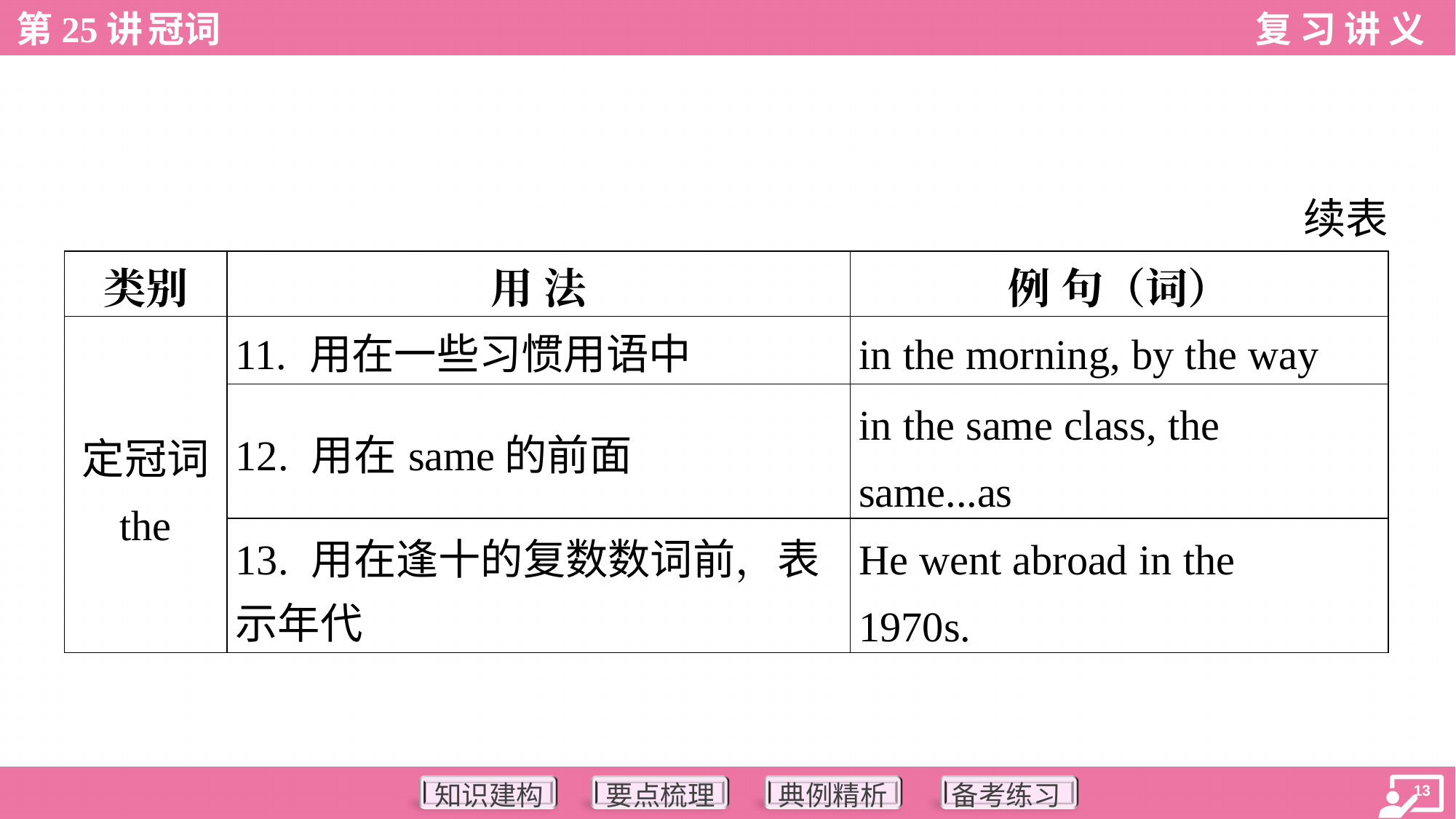

续表
| 类别 | 用 法 | 例 句（词） |
| --- | --- | --- |
| 定冠词 the | 11. 用在一些习惯用语中 | in the morning, by the way |
|  | 12. 用在same的前面 | in the same class, the same...as |
|  | 13. 用在逢十的复数数词前，表 示年代 | He went abroad in the 1970s. |